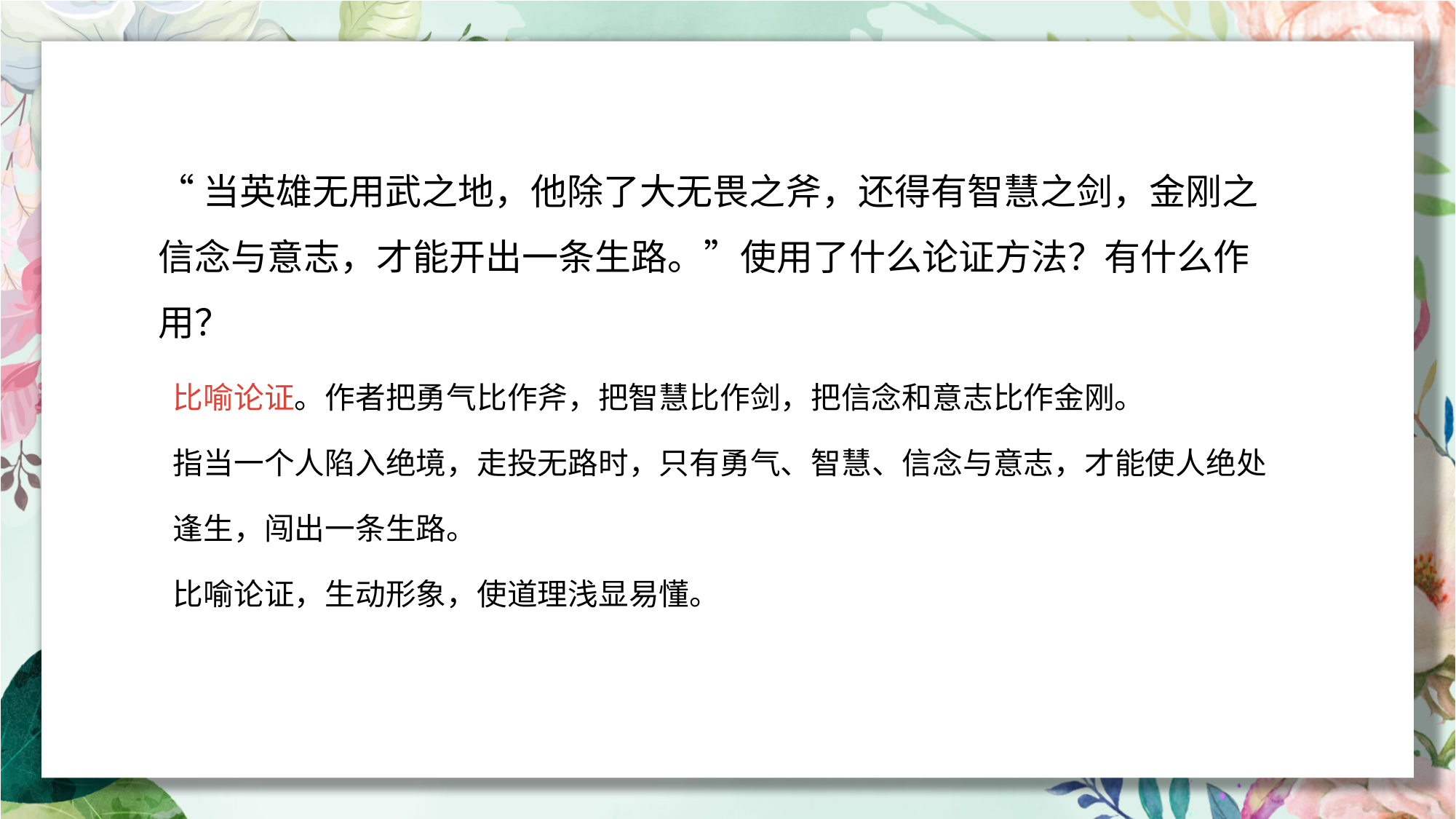

“当英雄无用武之地，他除了大无畏之斧，还得有智慧之剑，金刚之信念与意志，才能开出一条生路。”使用了什么论证方法？有什么作用？
比喻论证。作者把勇气比作斧，把智慧比作剑，把信念和意志比作金刚。
指当一个人陷入绝境，走投无路时，只有勇气、智慧、信念与意志，才能使人绝处逢生，闯出一条生路。
比喻论证，生动形象，使道理浅显易懂。